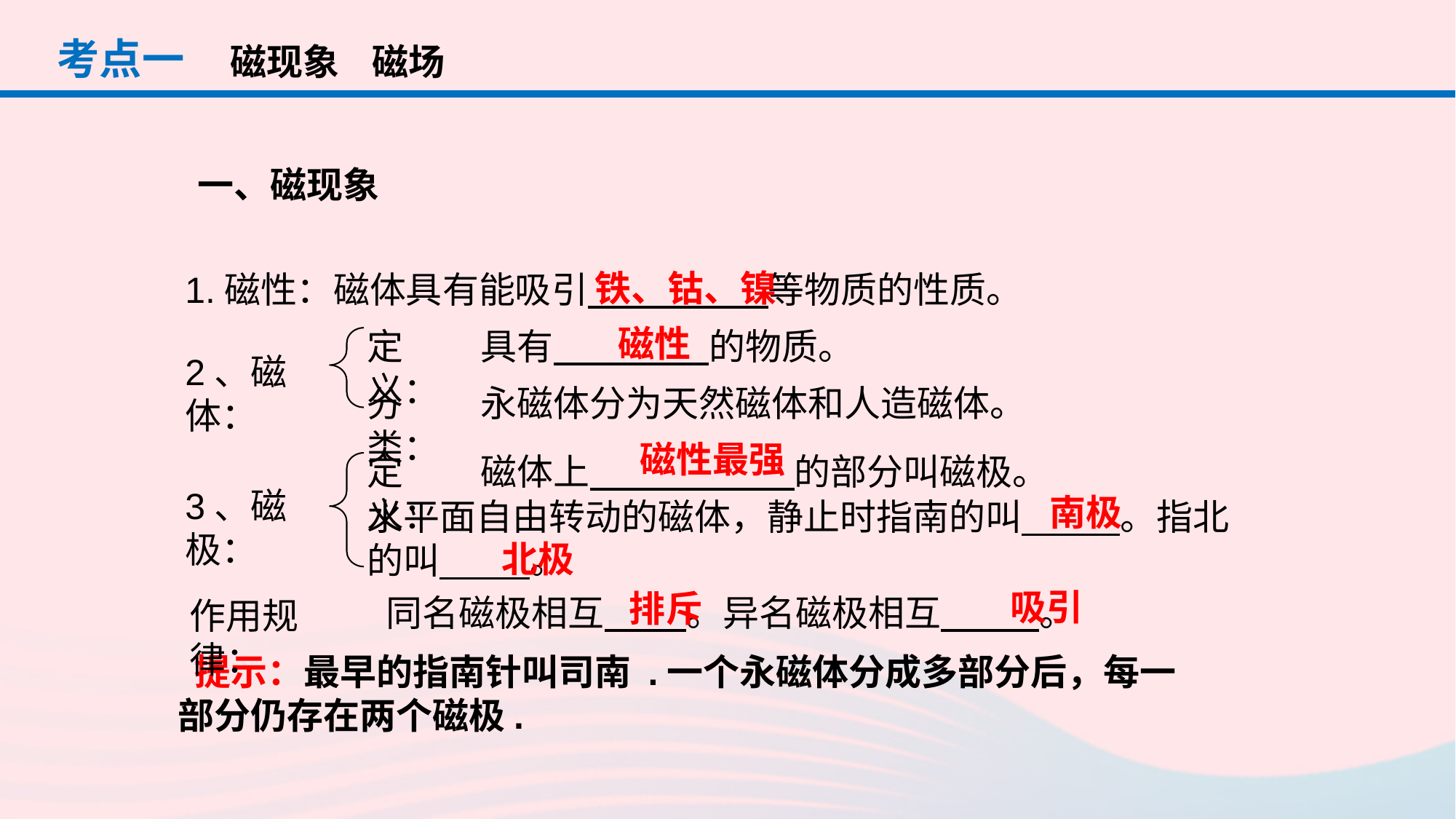

考点一
磁现象    磁场
一、磁现象
铁、钴、镍
1.磁性：磁体具有能吸引                      等物质的性质。
磁性
定义：
具有                   的物质。

2、磁体：
分类：
永磁体分为天然磁体和人造磁体。
磁性最强
定义：
磁体上                         的部分叫磁极。

3、磁极：
南极
水平面自由转动的磁体，静止时指南的叫            。指北的叫           。
北极

作用规律：
吸引
排斥
       同名磁极相互          。异名磁极相互            。
 提示：最早的指南针叫司南 .一个永磁体分成多部分后，每一部分仍存在两个磁极.